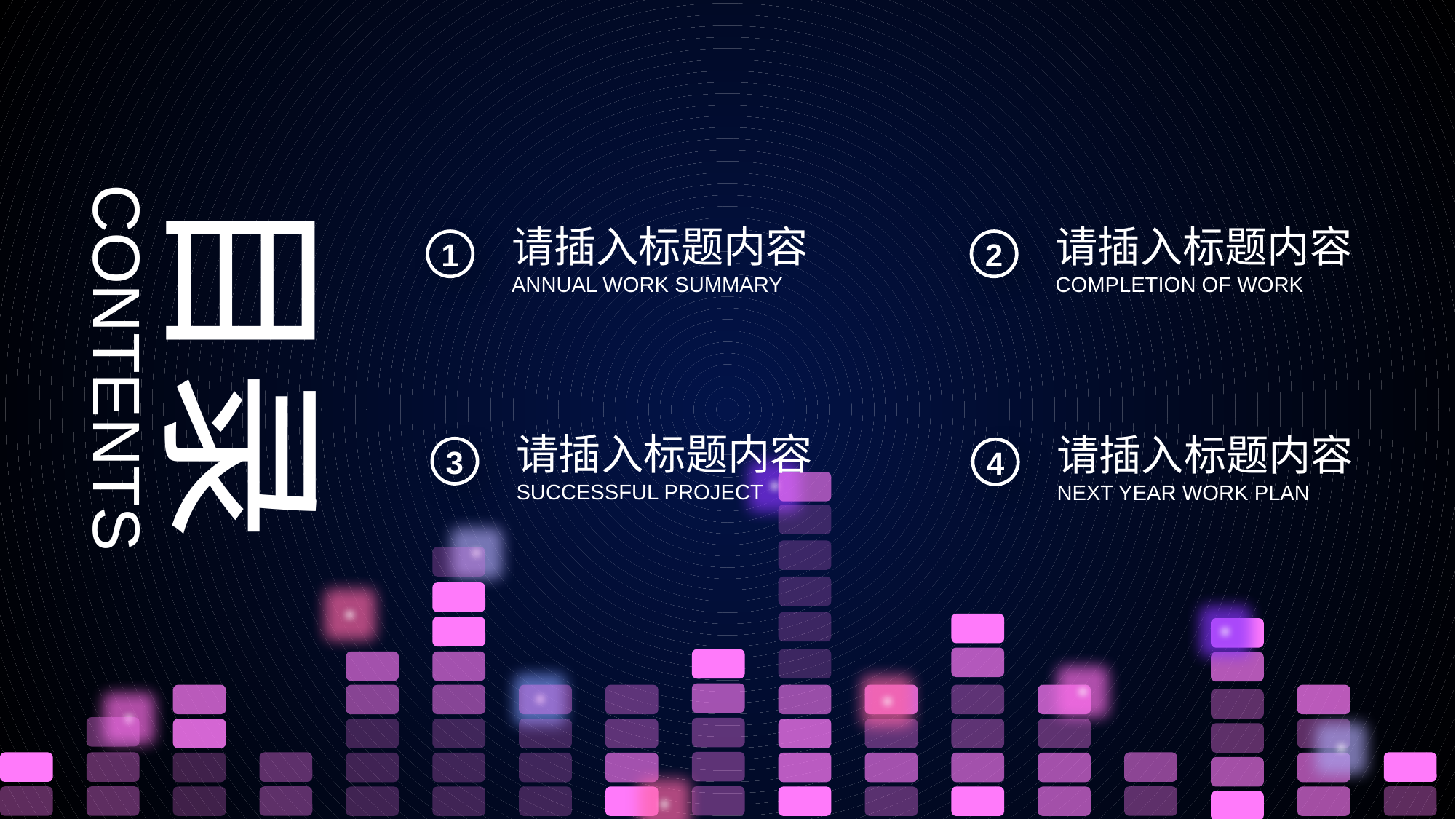

目录
CONTENTS
请插入标题内容
ANNUAL WORK SUMMARY
请插入标题内容
COMPLETION OF WORK
1
2
请插入标题内容
SUCCESSFUL PROJECT
请插入标题内容
NEXT YEAR WORK PLAN
3
4